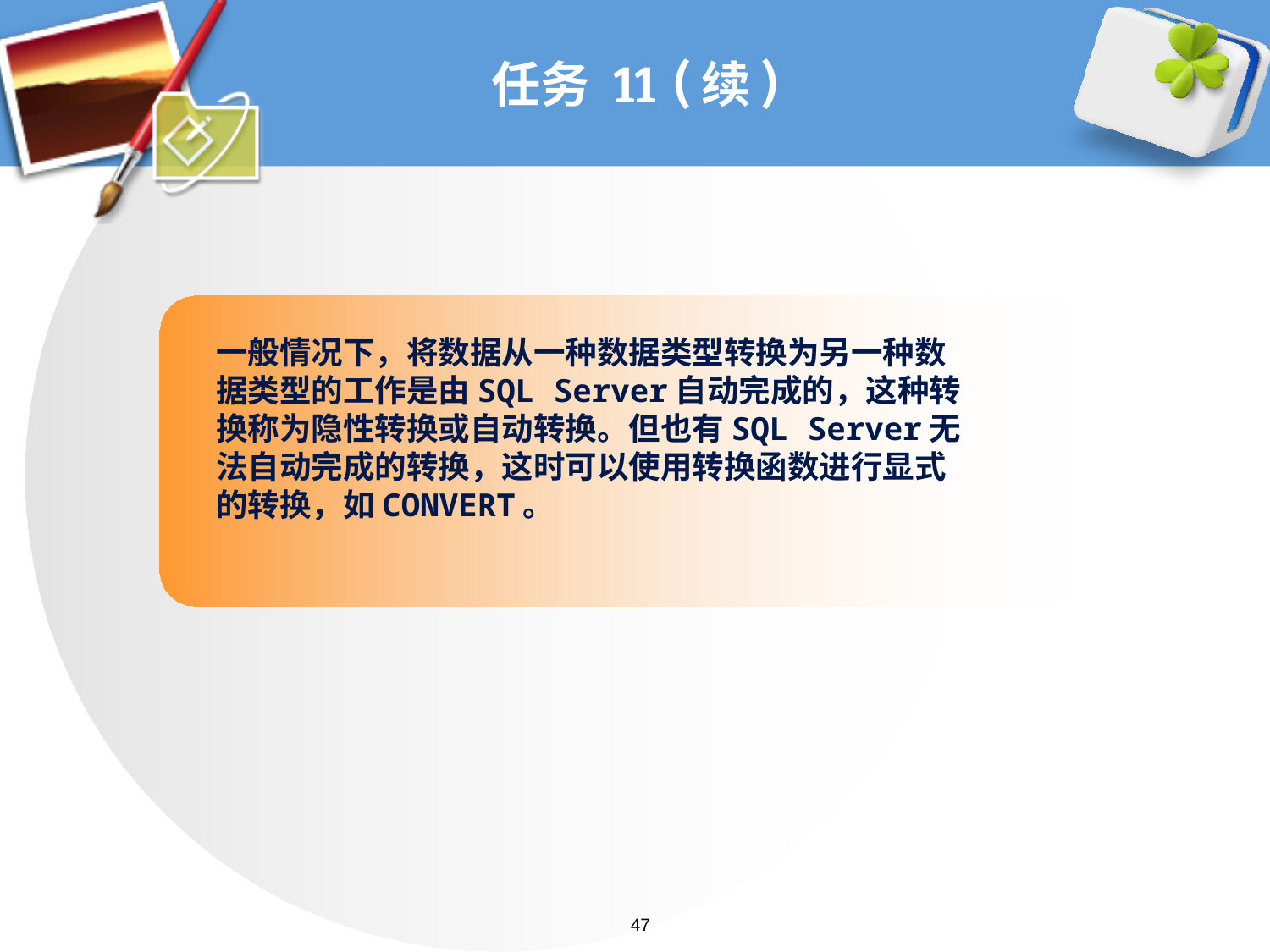

# 任务 11  (续)

一般情况下，将数据从一种数据类型转换为另一种数据类型的工作是由SQL Server自动完成的，这种转换称为隐性转换或自动转换。但也有SQL Server无法自动完成的转换，这时可以使用转换函数进行显式的转换，如CONVERT。
47